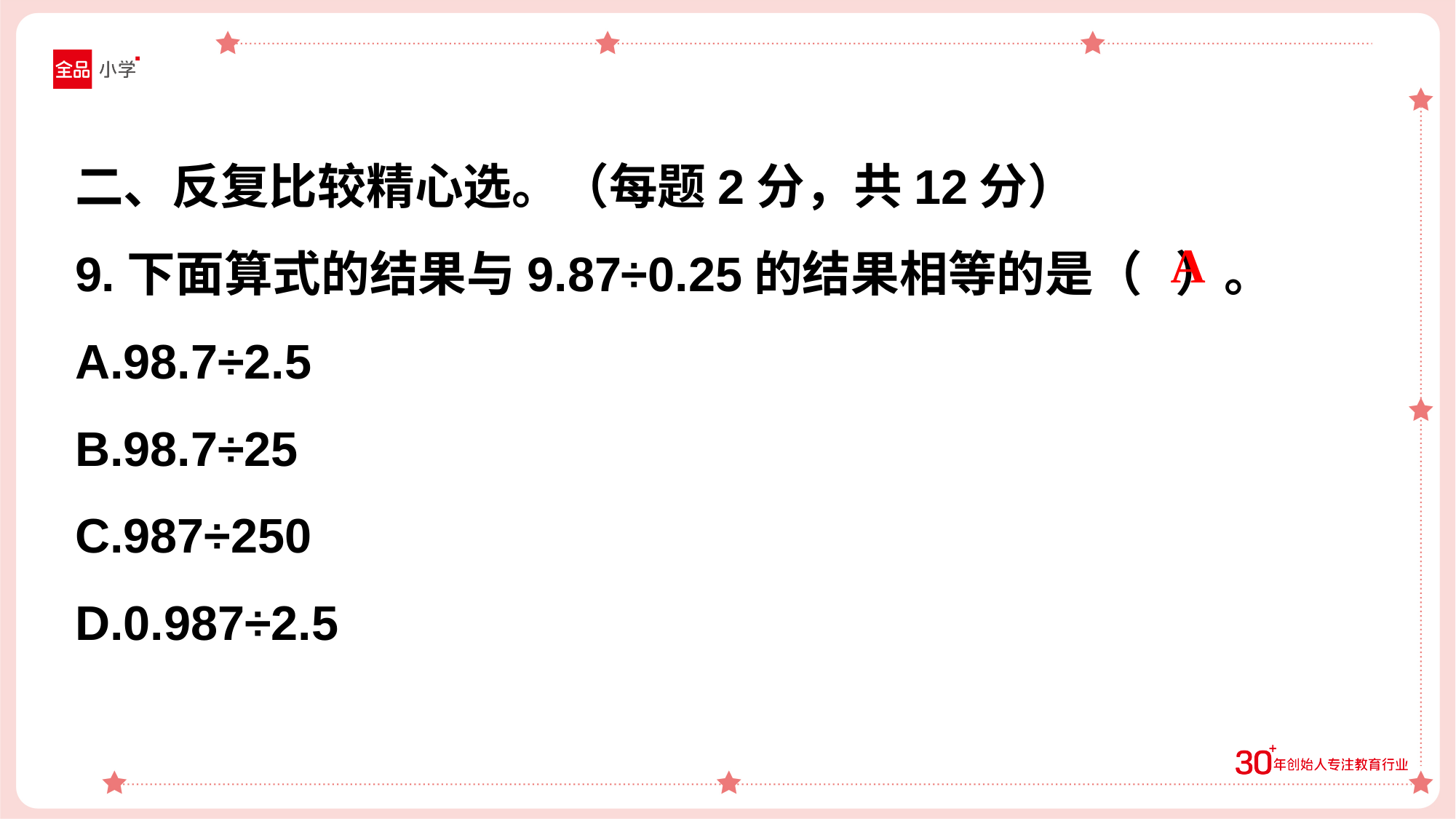

二、反复比较精心选。（每题2分，共12分）
9.下面算式的结果与9.87÷0.25的结果相等的是（   ）。
A.98.7÷2.5
B.98.7÷25
C.987÷250
D.0.987÷2.5
A